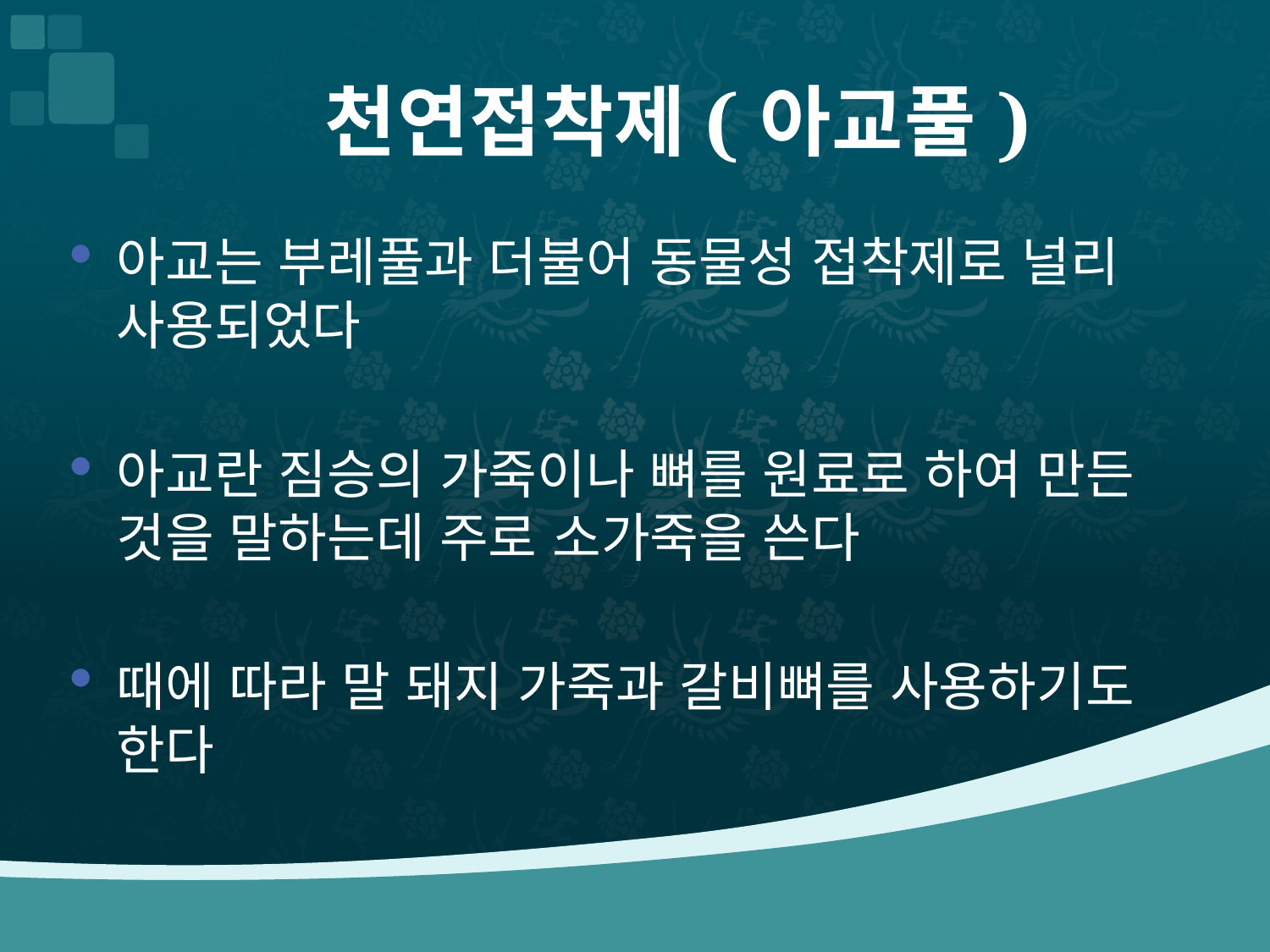

# 천연접착제(아교풀)
아교는 부레풀과 더불어 동물성 접착제로 널리 사용되었다

아교란 짐승의 가죽이나 뼈를 원료로 하여 만든 것을 말하는데 주로 소가죽을 쓴다

때에 따라 말 돼지 가죽과 갈비뼈를 사용하기도 한다